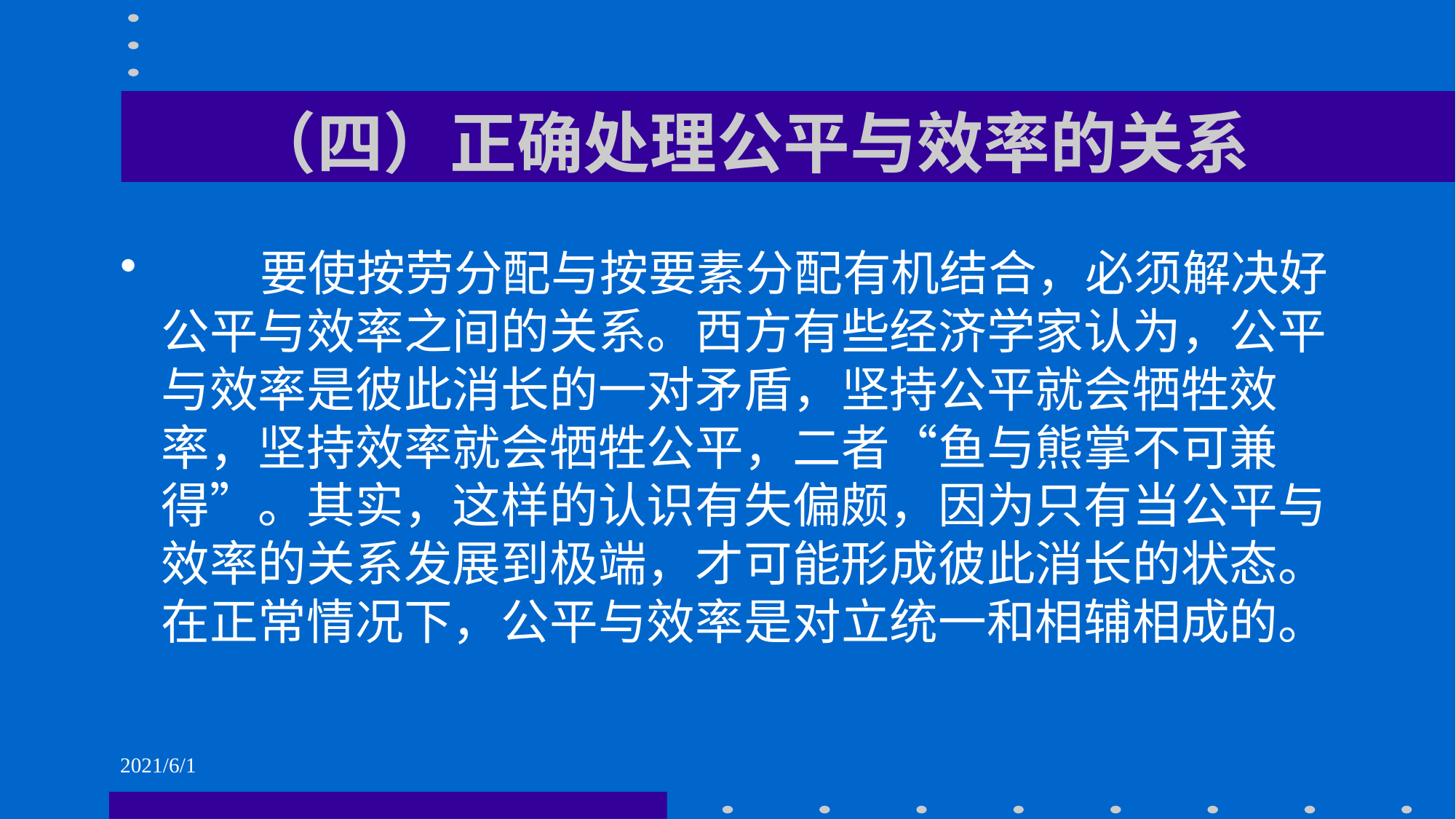

# （四）正确处理公平与效率的关系
        要使按劳分配与按要素分配有机结合，必须解决好公平与效率之间的关系。西方有些经济学家认为，公平与效率是彼此消长的一对矛盾，坚持公平就会牺牲效率，坚持效率就会牺牲公平，二者“鱼与熊掌不可兼得”。其实，这样的认识有失偏颇，因为只有当公平与效率的关系发展到极端，才可能形成彼此消长的状态。在正常情况下，公平与效率是对立统一和相辅相成的。

2021/6/1